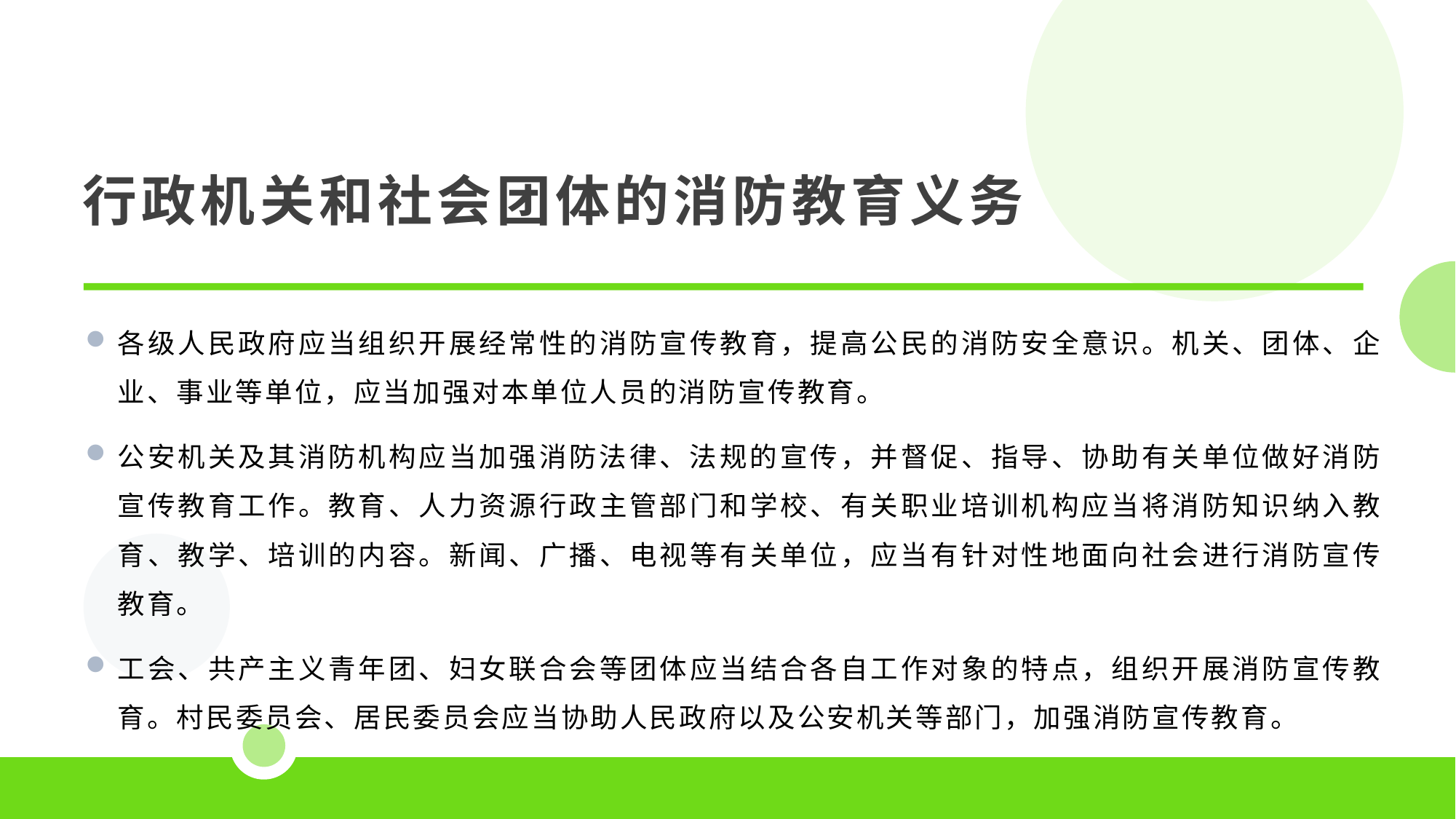

行政机关和社会团体的消防教育义务

各级人民政府应当组织开展经常性的消防宣传教育，提高公民的消防安全意识。机关、团体、企业、事业等单位，应当加强对本单位人员的消防宣传教育。
公安机关及其消防机构应当加强消防法律、法规的宣传，并督促、指导、协助有关单位做好消防宣传教育工作。教育、人力资源行政主管部门和学校、有关职业培训机构应当将消防知识纳入教育、教学、培训的内容。新闻、广播、电视等有关单位，应当有针对性地面向社会进行消防宣传教育。
工会、共产主义青年团、妇女联合会等团体应当结合各自工作对象的特点，组织开展消防宣传教育。村民委员会、居民委员会应当协助人民政府以及公安机关等部门，加强消防宣传教育。